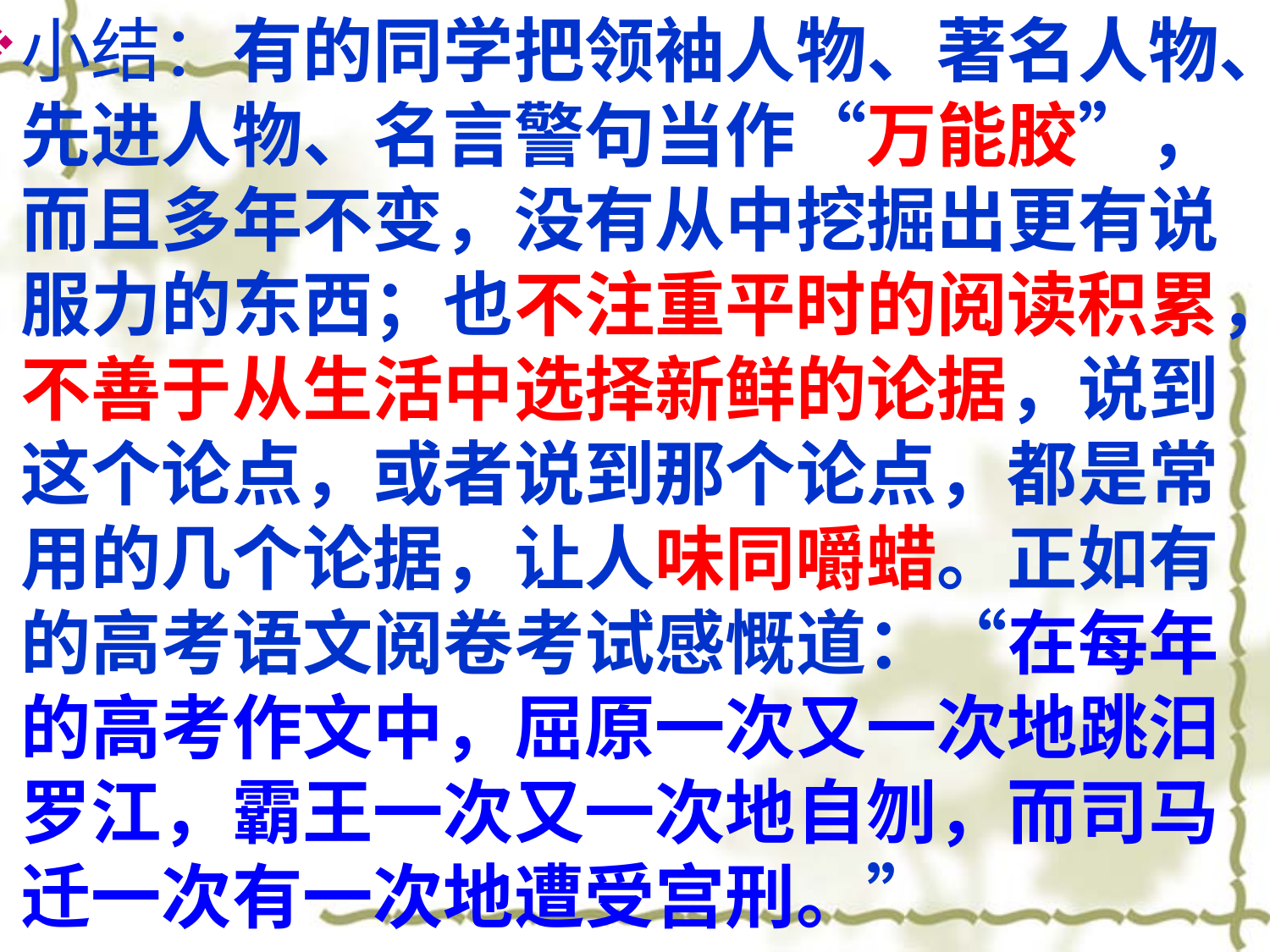

小结：有的同学把领袖人物、著名人物、先进人物、名言警句当作“万能胶”，而且多年不变，没有从中挖掘出更有说服力的东西；也不注重平时的阅读积累，不善于从生活中选择新鲜的论据，说到这个论点，或者说到那个论点，都是常用的几个论据，让人味同嚼蜡。正如有的高考语文阅卷考试感慨道：“在每年的高考作文中，屈原一次又一次地跳汨罗江，霸王一次又一次地自刎，而司马迁一次有一次地遭受宫刑。”